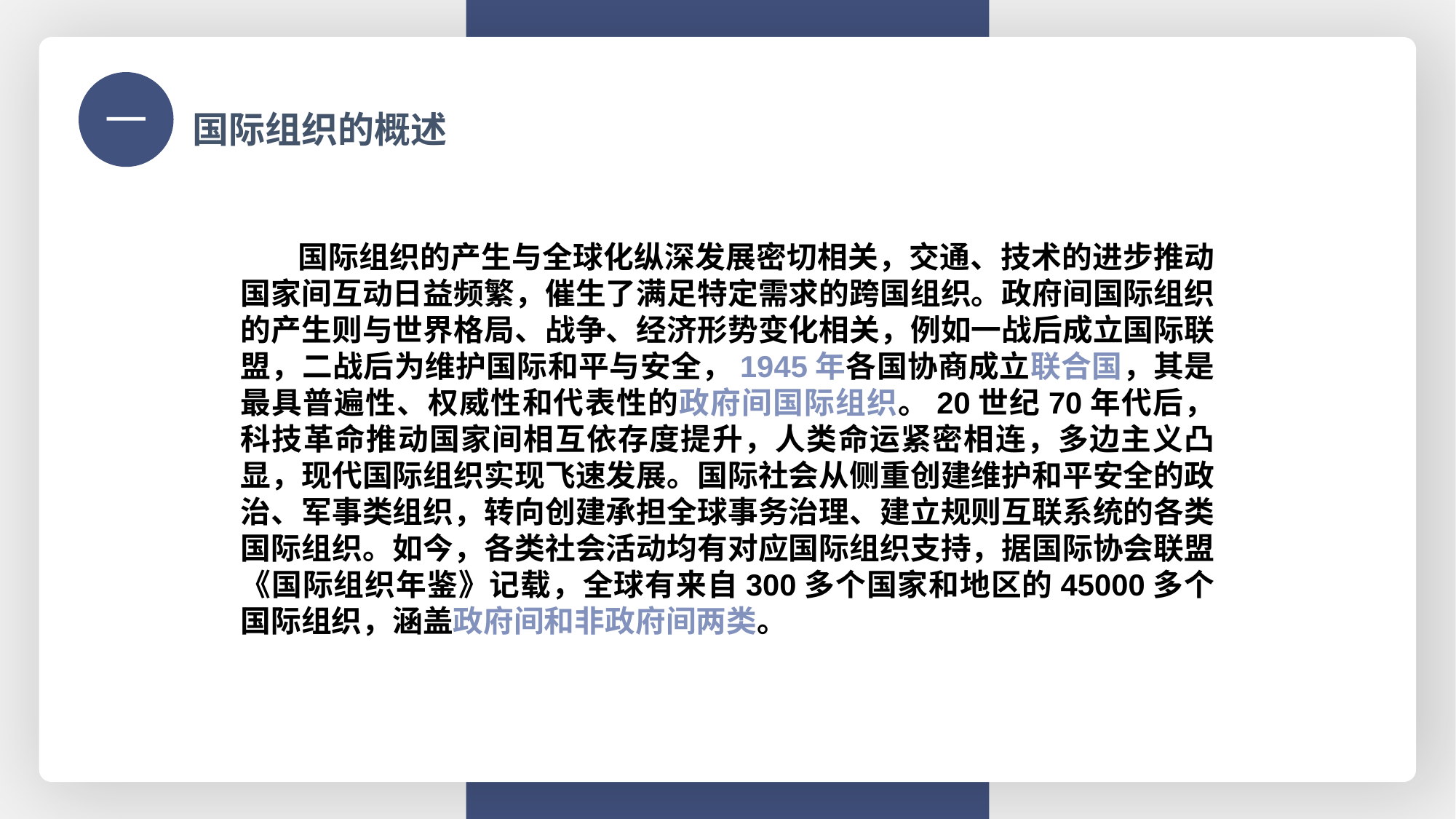

国际组织的概述
一
       国际组织的产生与全球化纵深发展密切相关，交通、技术的进步推动国家间互动日益频繁，催生了满足特定需求的跨国组织。政府间国际组织的产生则与世界格局、战争、经济形势变化相关，例如一战后成立国际联盟，二战后为维护国际和平与安全，1945年各国协商成立联合国，其是最具普遍性、权威性和代表性的政府间国际组织。20世纪70年代后，科技革命推动国家间相互依存度提升，人类命运紧密相连，多边主义凸显，现代国际组织实现飞速发展。国际社会从侧重创建维护和平安全的政治、军事类组织，转向创建承担全球事务治理、建立规则互联系统的各类国际组织。如今，各类社会活动均有对应国际组织支持，据国际协会联盟《国际组织年鉴》记载，全球有来自300多个国家和地区的45000多个国际组织，涵盖政府间和非政府间两类。